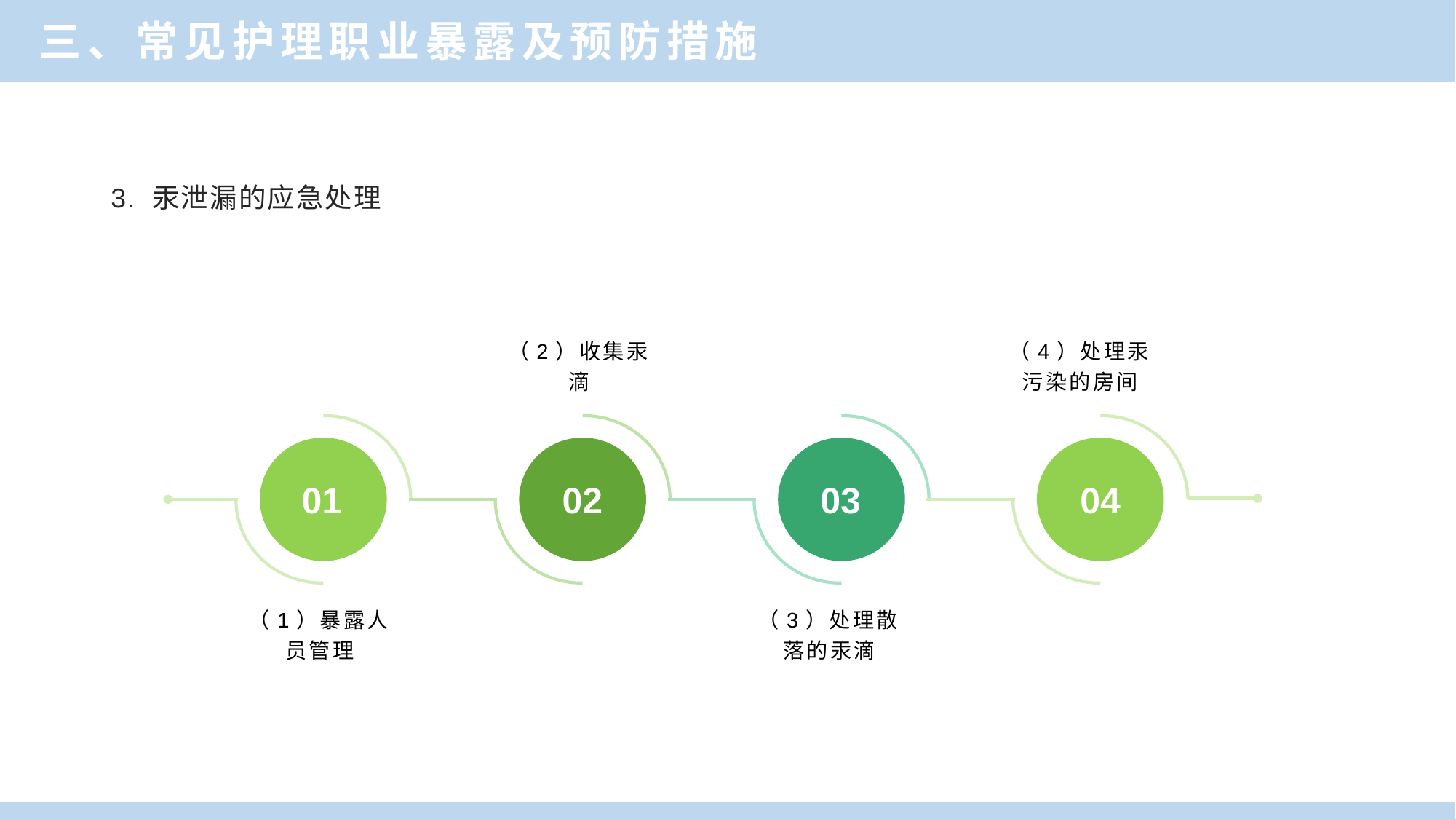

三、常见护理职业暴露及预防措施
3. 汞泄漏的应急处理
（2）收集汞滴
（4）处理汞污染的房间

01
02
03
04

（1）暴露人员管理
（3）处理散落的汞滴
做好个人防护
安全注射
医疗废物的处理
洗手